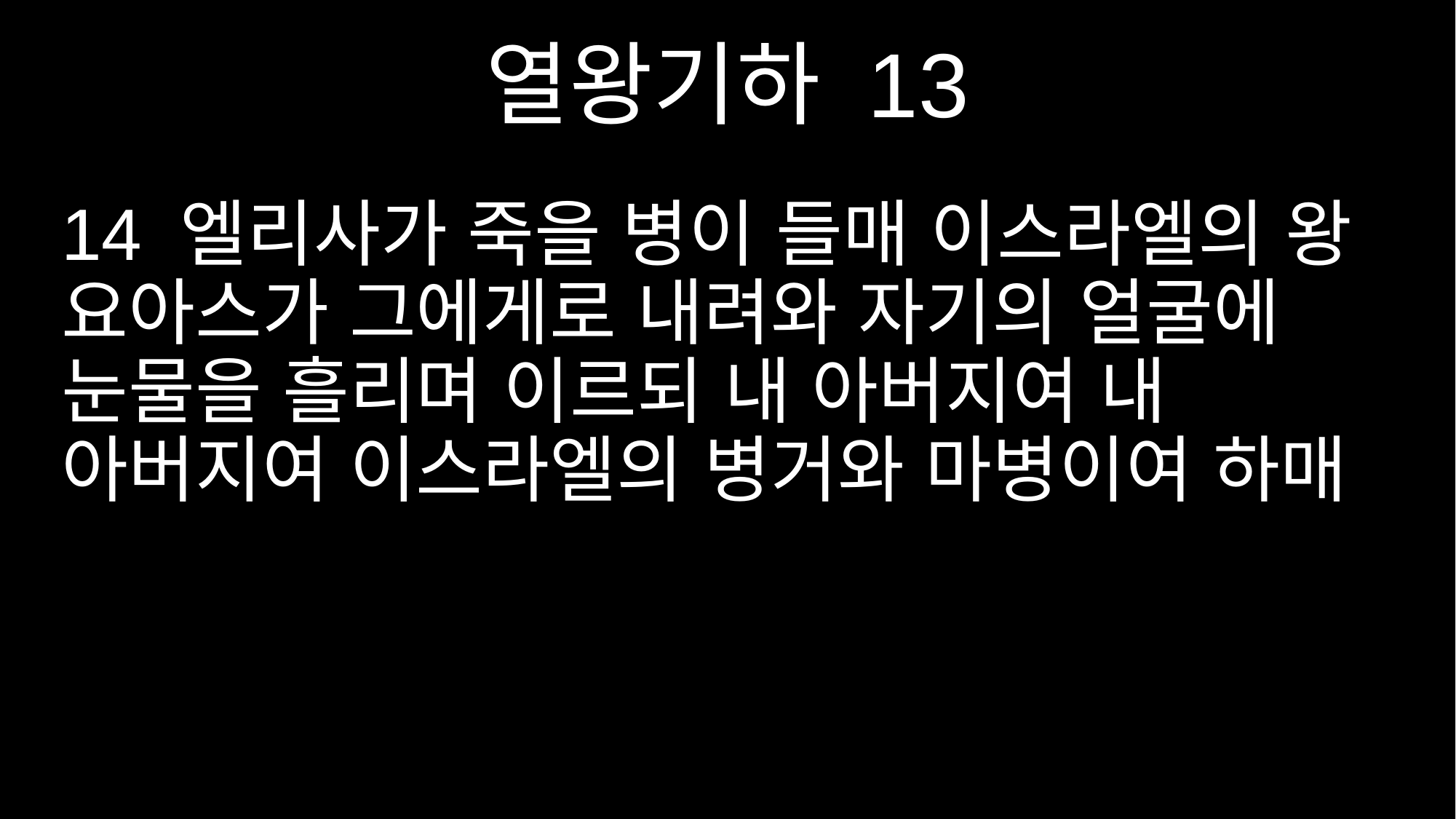

열왕기하 13
14 엘리사가 죽을 병이 들매 이스라엘의 왕 요아스가 그에게로 내려와 자기의 얼굴에 눈물을 흘리며 이르되 내 아버지여 내 아버지여 이스라엘의 병거와 마병이여 하매